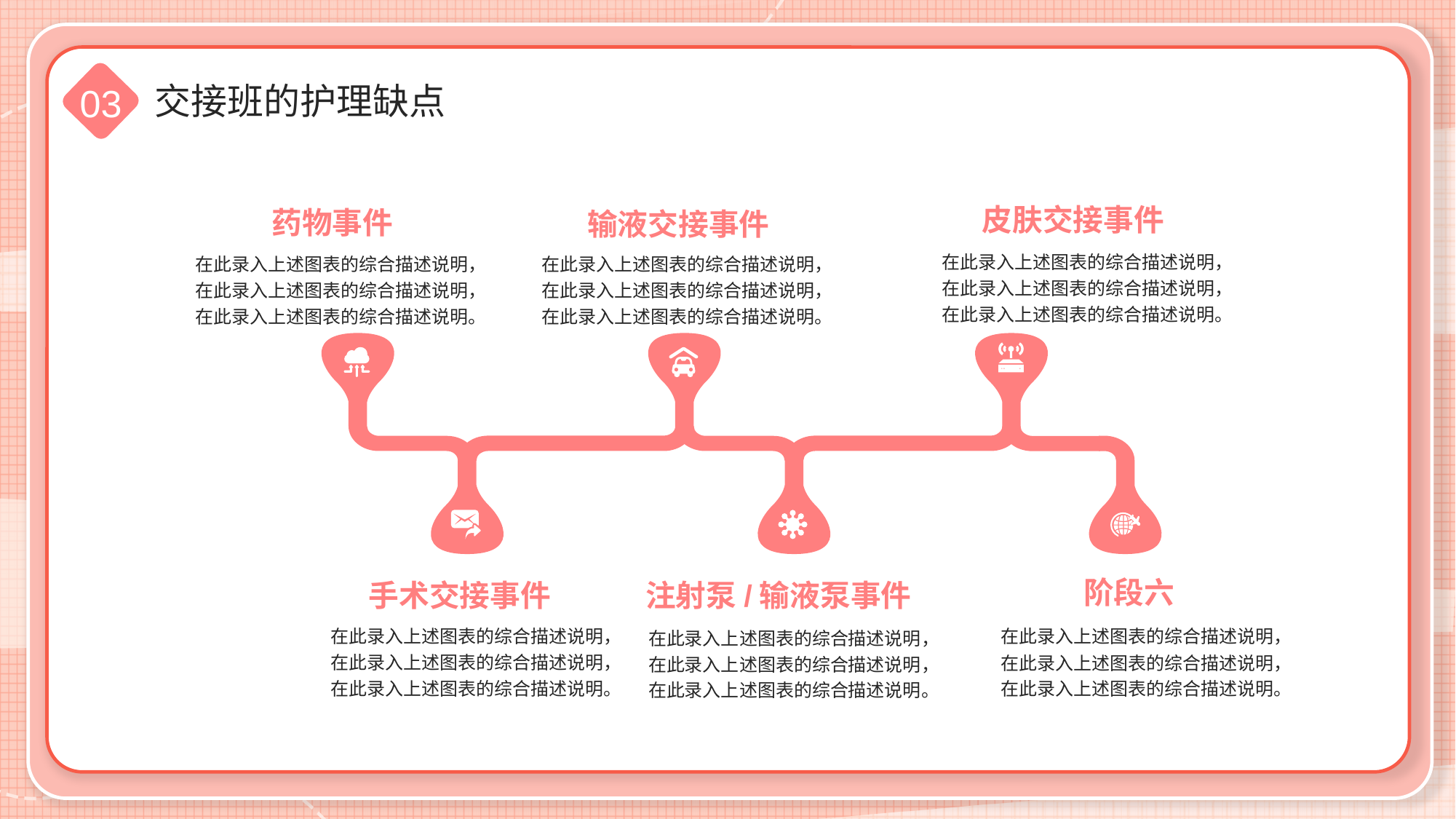

交接班的护理缺点
03
皮肤交接事件
在此录入上述图表的综合描述说明，在此录入上述图表的综合描述说明，在此录入上述图表的综合描述说明。
药物事件
在此录入上述图表的综合描述说明，在此录入上述图表的综合描述说明，在此录入上述图表的综合描述说明。
输液交接事件
在此录入上述图表的综合描述说明，在此录入上述图表的综合描述说明，在此录入上述图表的综合描述说明。

阶段六
在此录入上述图表的综合描述说明，在此录入上述图表的综合描述说明，在此录入上述图表的综合描述说明。
注射泵/输液泵事件
在此录入上述图表的综合描述说明，在此录入上述图表的综合描述说明，在此录入上述图表的综合描述说明。
手术交接事件
在此录入上述图表的综合描述说明，在此录入上述图表的综合描述说明，在此录入上述图表的综合描述说明。